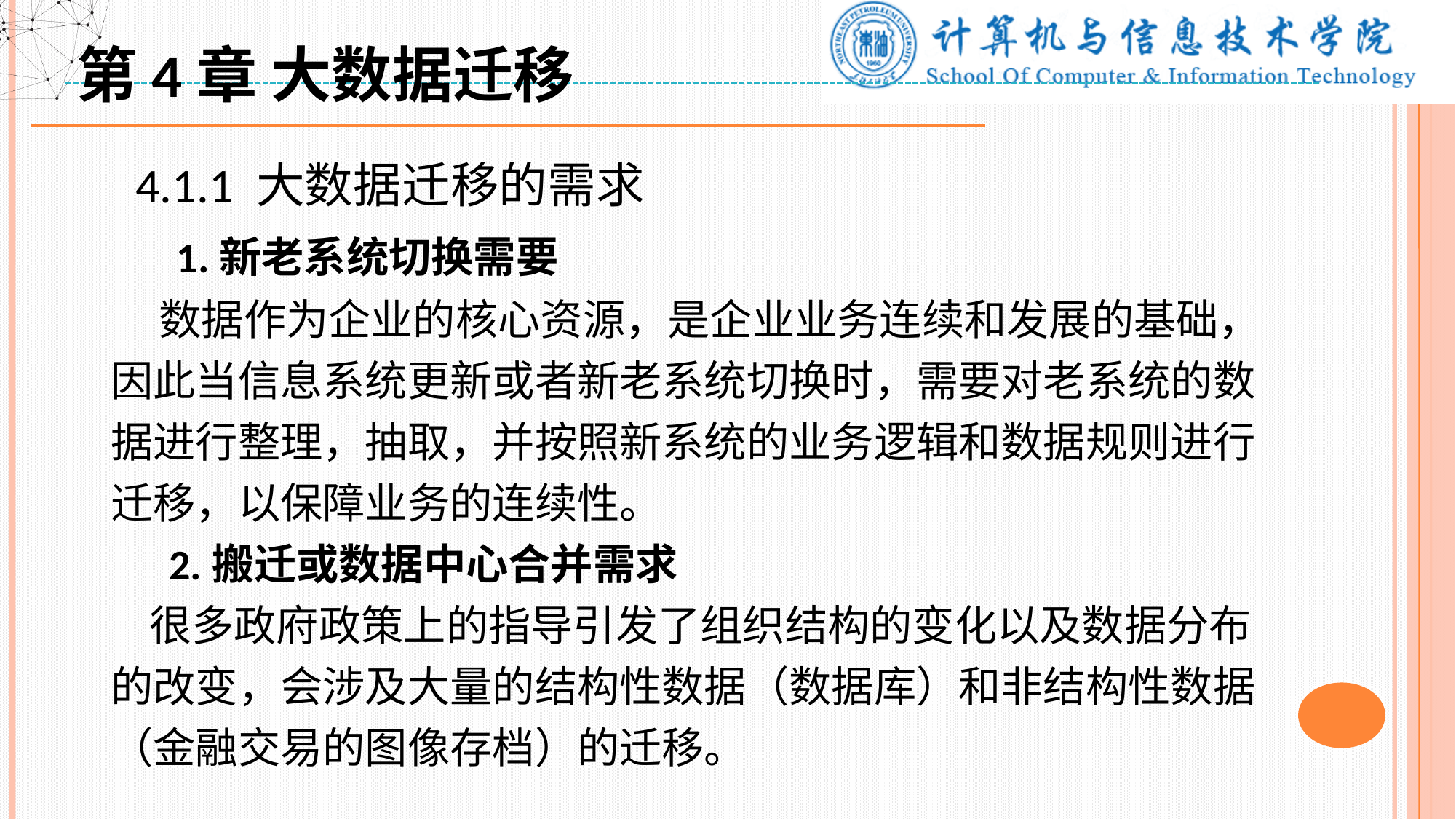

第4章 大数据迁移
   4.1.1 大数据迁移的需求
      1.新老系统切换需要
    数据作为企业的核心资源，是企业业务连续和发展的基础，因此当信息系统更新或者新老系统切换时，需要对老系统的数据进行整理，抽取，并按照新系统的业务逻辑和数据规则进行迁移，以保障业务的连续性。
      2.搬迁或数据中心合并需求
   很多政府政策上的指导引发了组织结构的变化以及数据分布的改变，会涉及大量的结构性数据（数据库）和非结构性数据（金融交易的图像存档）的迁移。